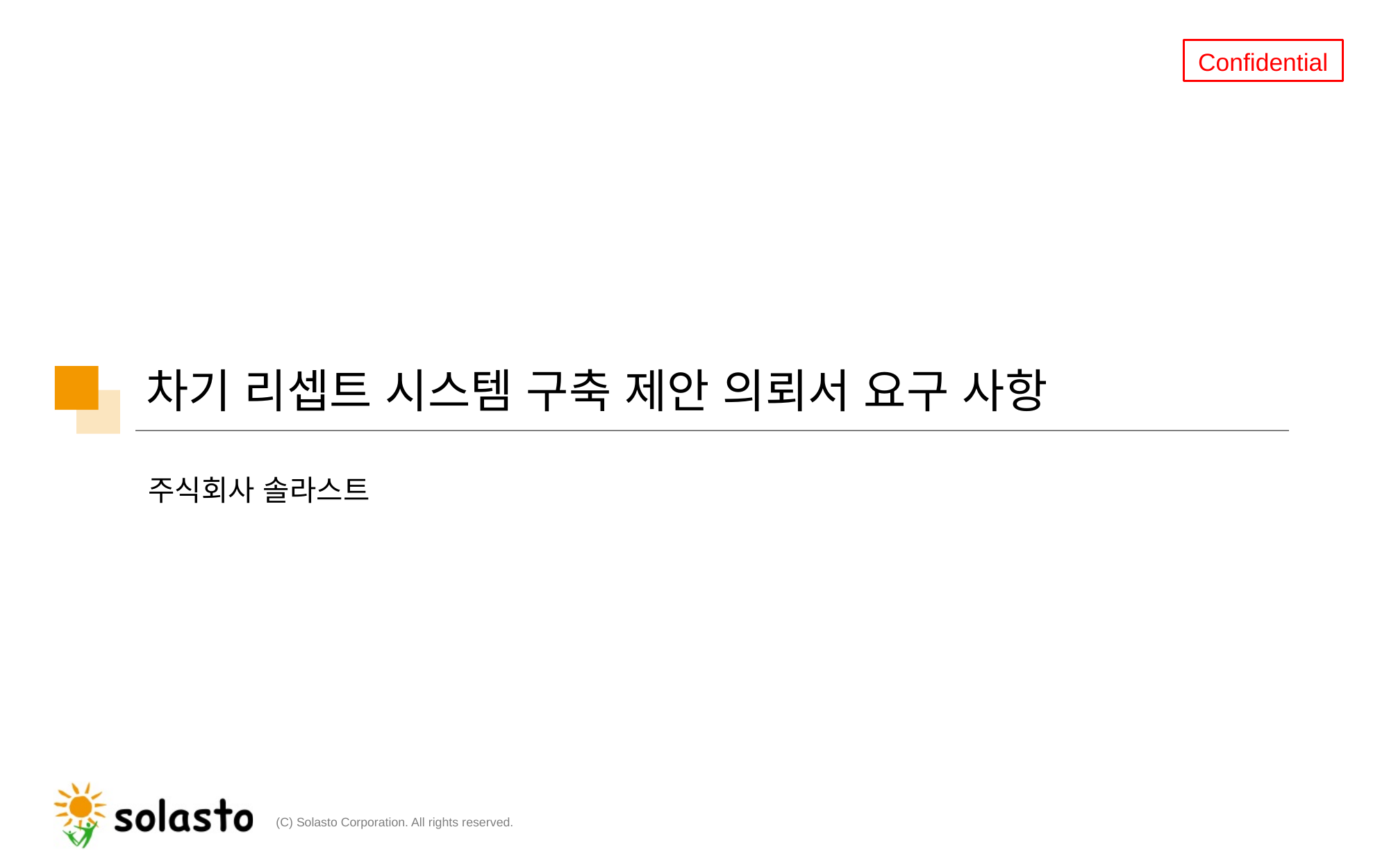

# 차기 리셉트 시스템 구축 제안 의뢰서 요구 사항
주식회사 솔라스트